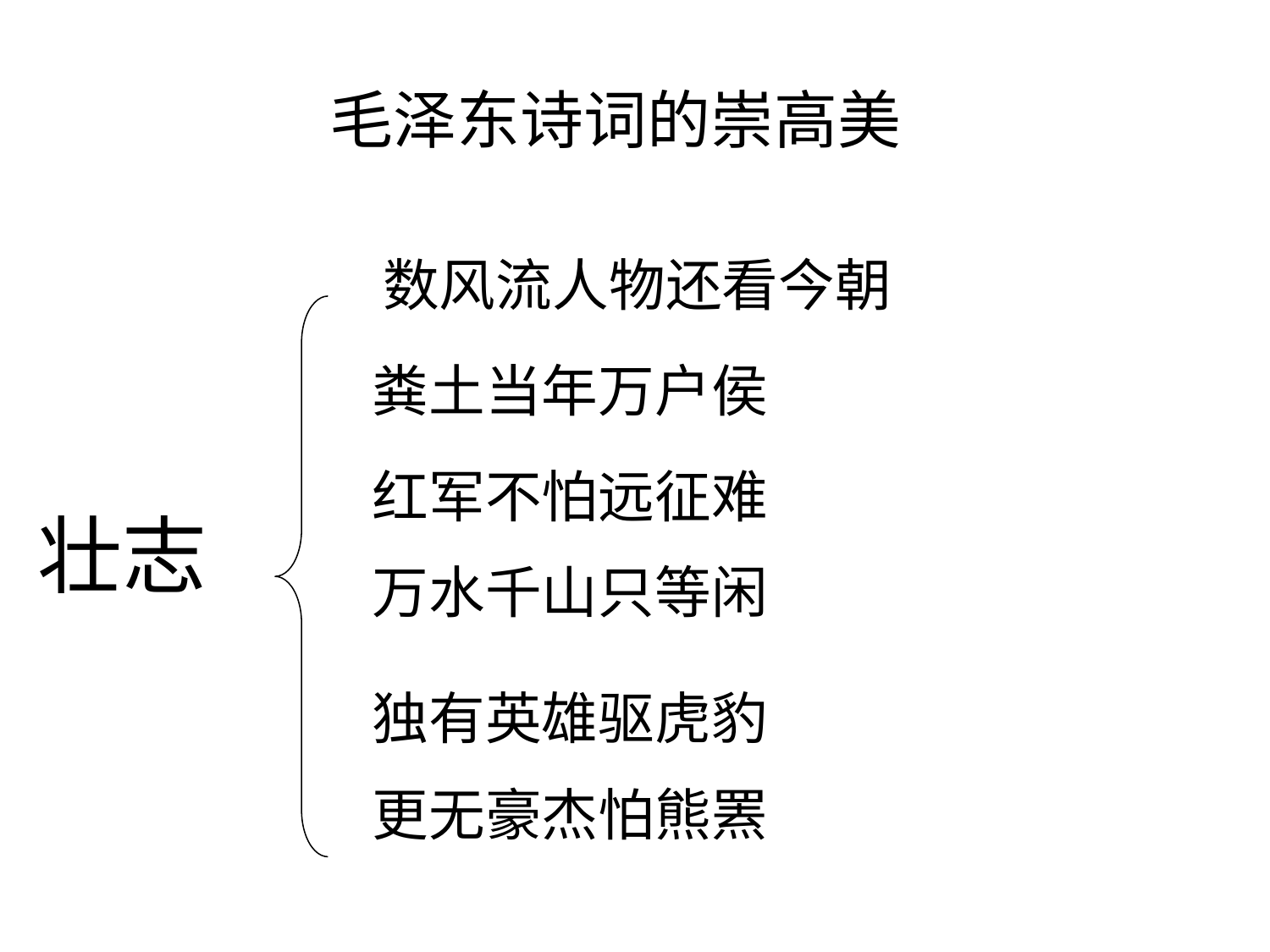

毛泽东诗词的崇高美
数风流人物还看今朝

粪土当年万户侯
红军不怕远征难
万水千山只等闲
壮志
独有英雄驱虎豹
更无豪杰怕熊罴